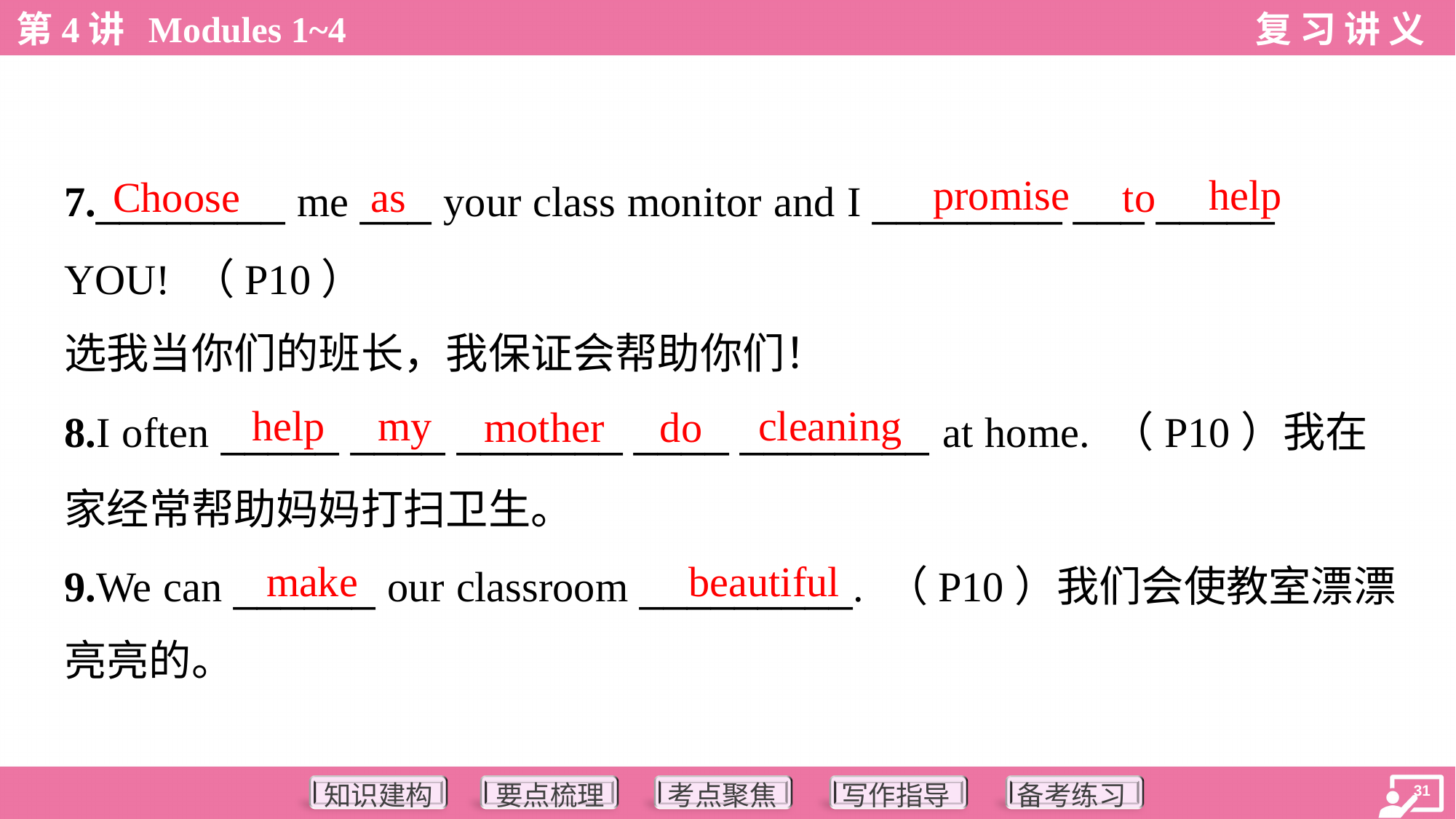

promise
help
Choose
as
to
7.________ me ___ your class monitor and I ________ ___ _____
YOU! （P10）
选我当你们的班长，我保证会帮助你们！
help
my
cleaning
mother
do
8.I often _____ ____ _______ ____ ________ at home. （P10）我在
家经常帮助妈妈打扫卫生。
9.We can ______ our classroom _________. （P10）我们会使教室漂漂
亮亮的。
make
beautiful